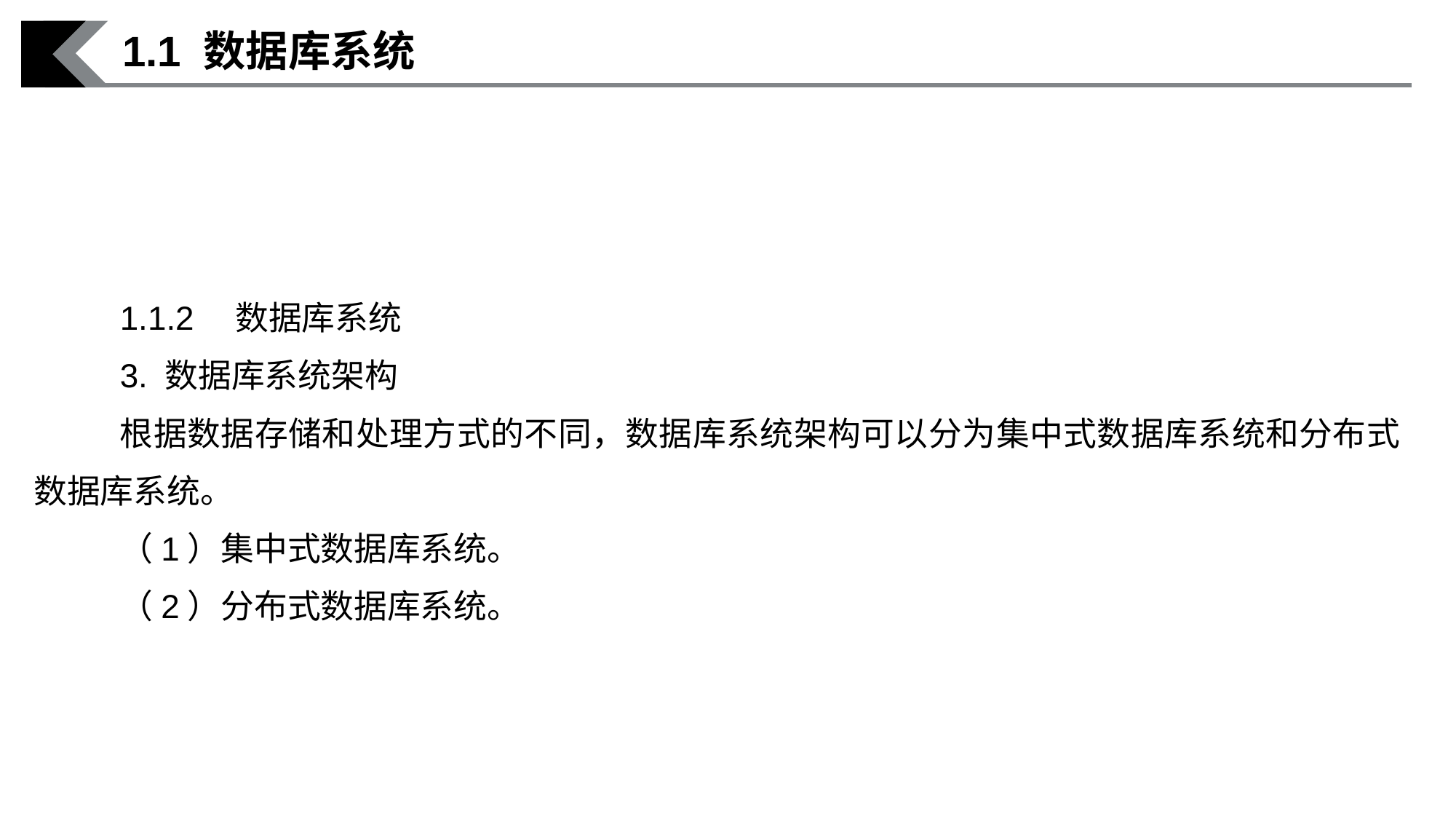

1.1 数据库系统
1.1.2　数据库系统
3. 数据库系统架构
根据数据存储和处理方式的不同，数据库系统架构可以分为集中式数据库系统和分布式数据库系统。
（1）集中式数据库系统。
（2）分布式数据库系统。